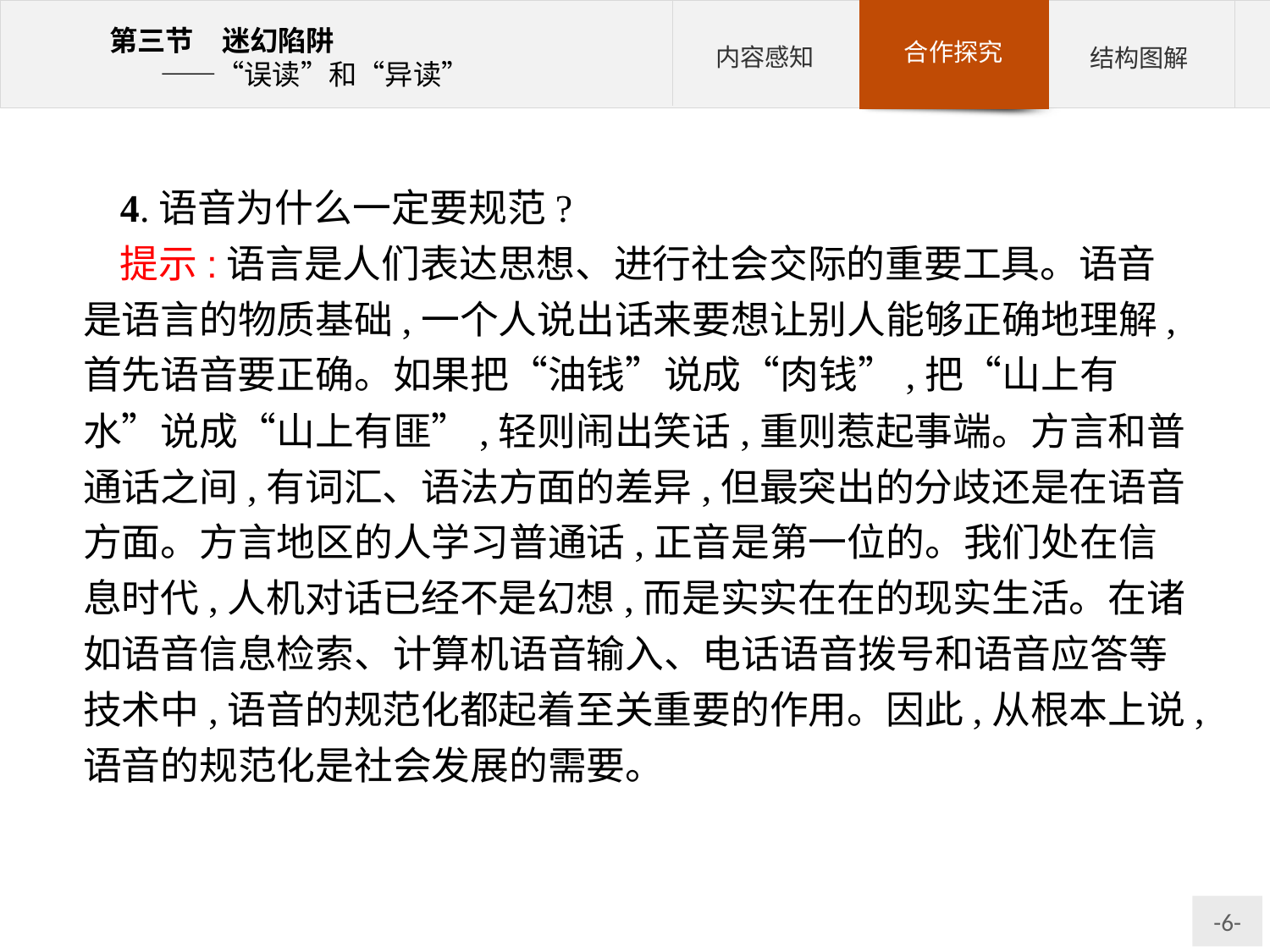

4.语音为什么一定要规范?
提示:语言是人们表达思想、进行社会交际的重要工具。语音是语言的物质基础,一个人说出话来要想让别人能够正确地理解,首先语音要正确。如果把“油钱”说成“肉钱”,把“山上有水”说成“山上有匪”,轻则闹出笑话,重则惹起事端。方言和普通话之间,有词汇、语法方面的差异,但最突出的分歧还是在语音方面。方言地区的人学习普通话,正音是第一位的。我们处在信息时代,人机对话已经不是幻想,而是实实在在的现实生活。在诸如语音信息检索、计算机语音输入、电话语音拨号和语音应答等技术中,语音的规范化都起着至关重要的作用。因此,从根本上说,语音的规范化是社会发展的需要。